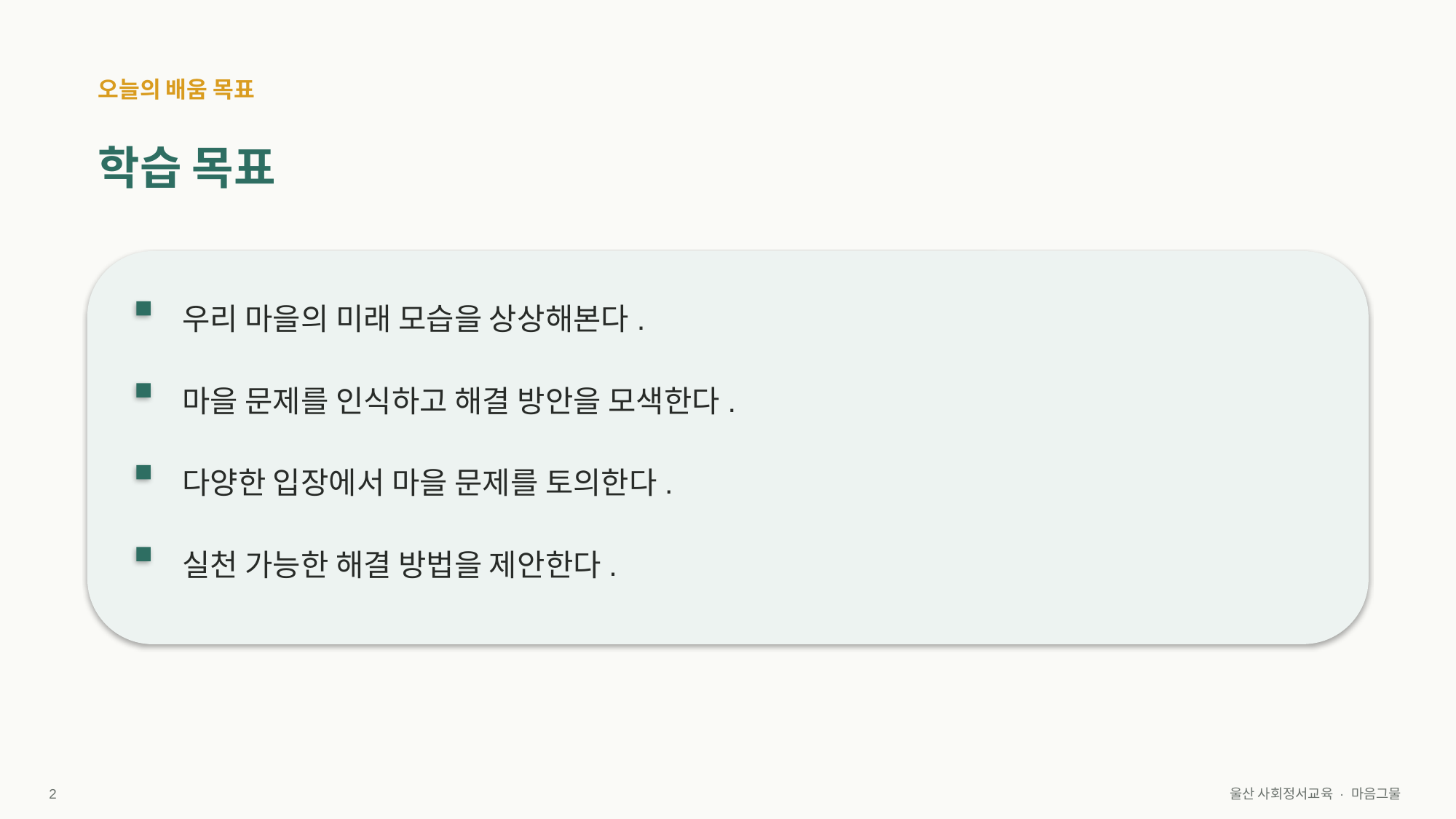

오늘의 배움 목표
학습 목표

우리 마을의 미래 모습을 상상해본다.

마을 문제를 인식하고 해결 방안을 모색한다.

다양한 입장에서 마을 문제를 토의한다.

실천 가능한 해결 방법을 제안한다.

2
울산 사회정서교육 · 마음그물